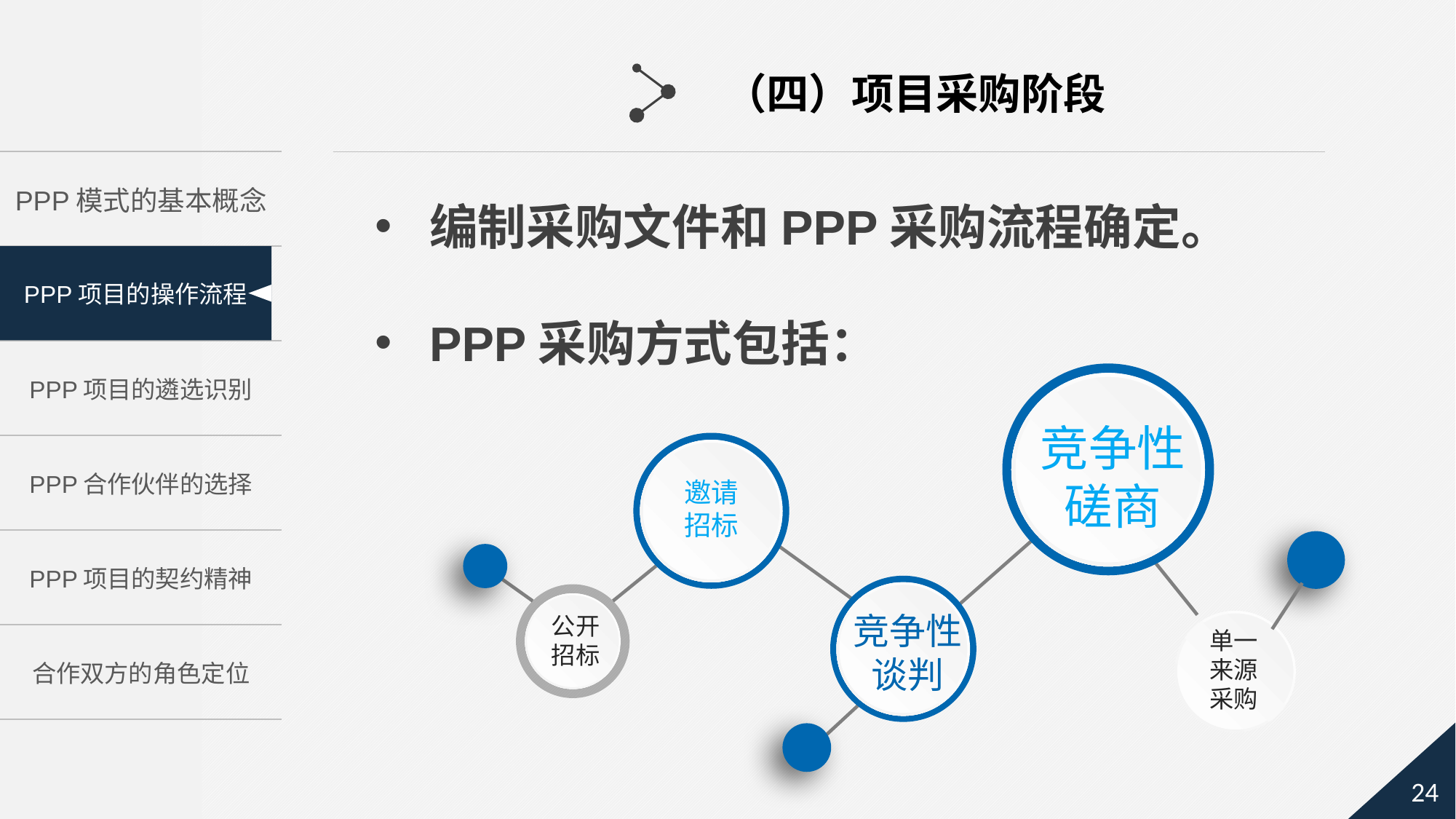

（四）项目采购阶段
编制采购文件和PPP采购流程确定。

PPP采购方式包括：

竞争性
磋商

邀请
招标

竞争性
谈判

公开
招标

单一
来源
采购